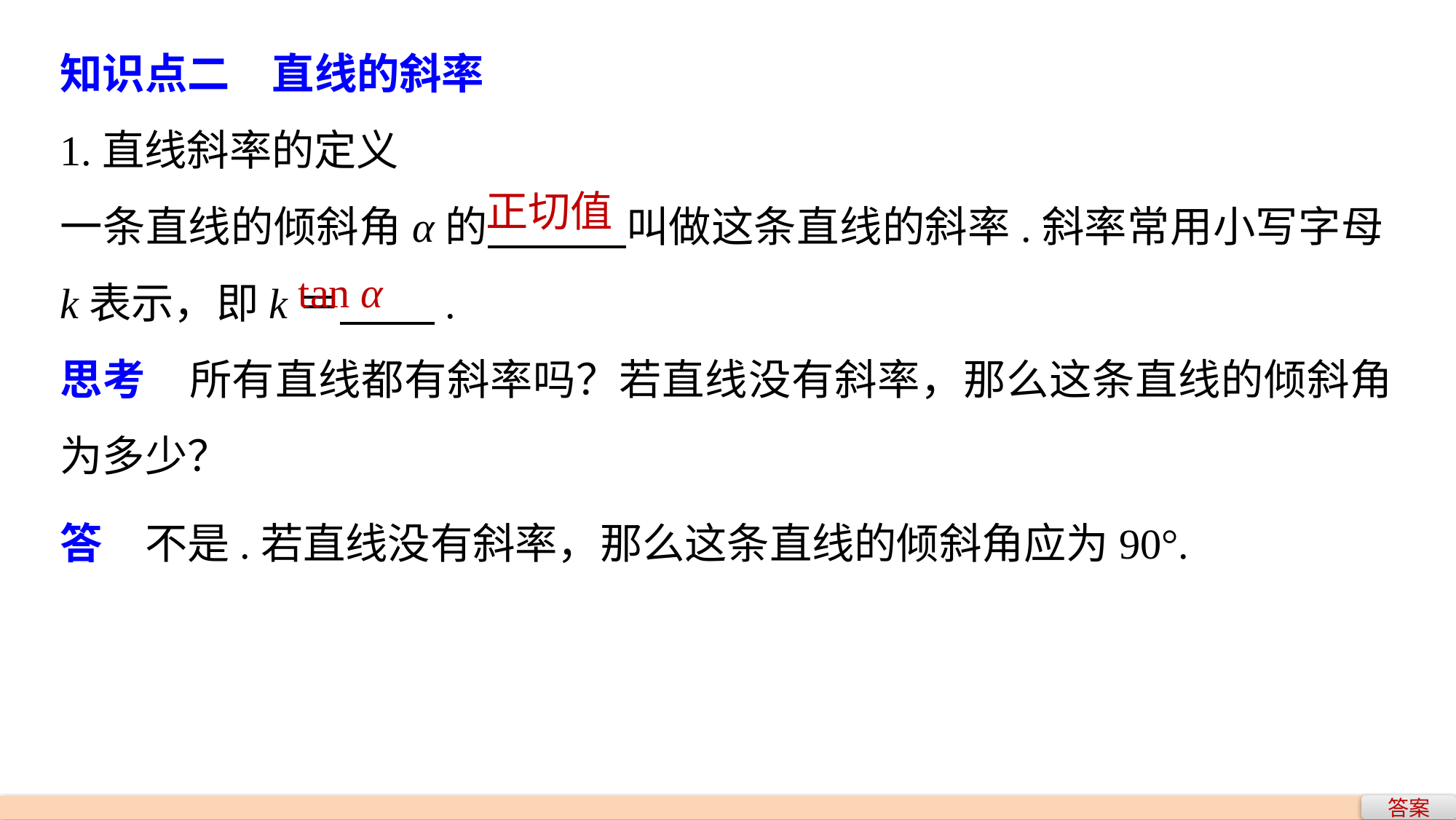

知识点二　直线的斜率
1.直线斜率的定义
一条直线的倾斜角α的              叫做这条直线的斜率.斜率常用小写字母k表示，即k＝          .
思考　所有直线都有斜率吗？若直线没有斜率，那么这条直线的倾斜角为多少？
正切值
tan α
答　不是.若直线没有斜率，那么这条直线的倾斜角应为90°.
答案